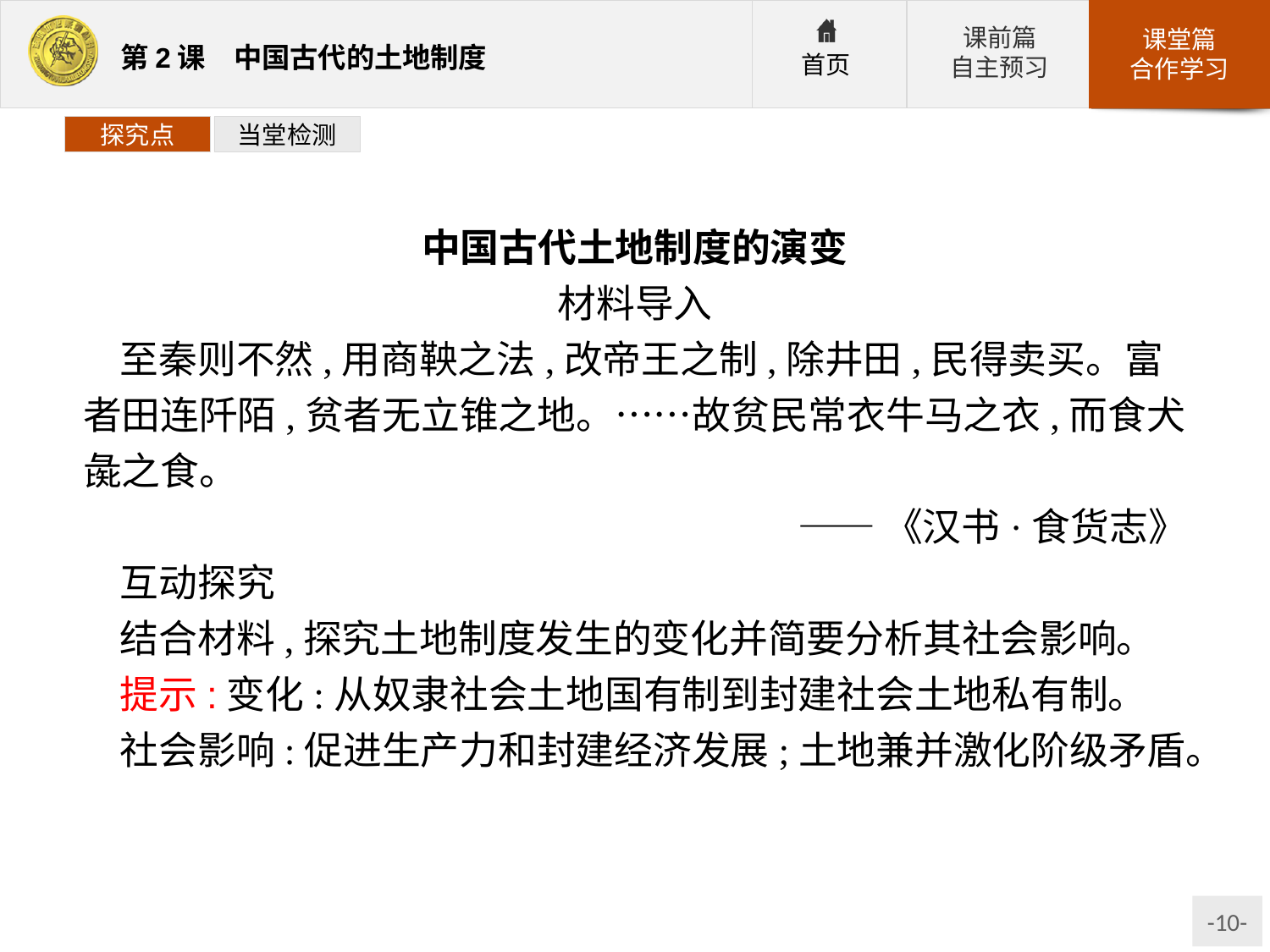

探究点
当堂检测
中国古代土地制度的演变
材料导入
至秦则不然,用商鞅之法,改帝王之制,除井田,民得卖买。富者田连阡陌,贫者无立锥之地。……故贫民常衣牛马之衣,而食犬彘之食。
——《汉书·食货志》
互动探究
结合材料,探究土地制度发生的变化并简要分析其社会影响。
提示:变化:从奴隶社会土地国有制到封建社会土地私有制。
社会影响:促进生产力和封建经济发展;土地兼并激化阶级矛盾。